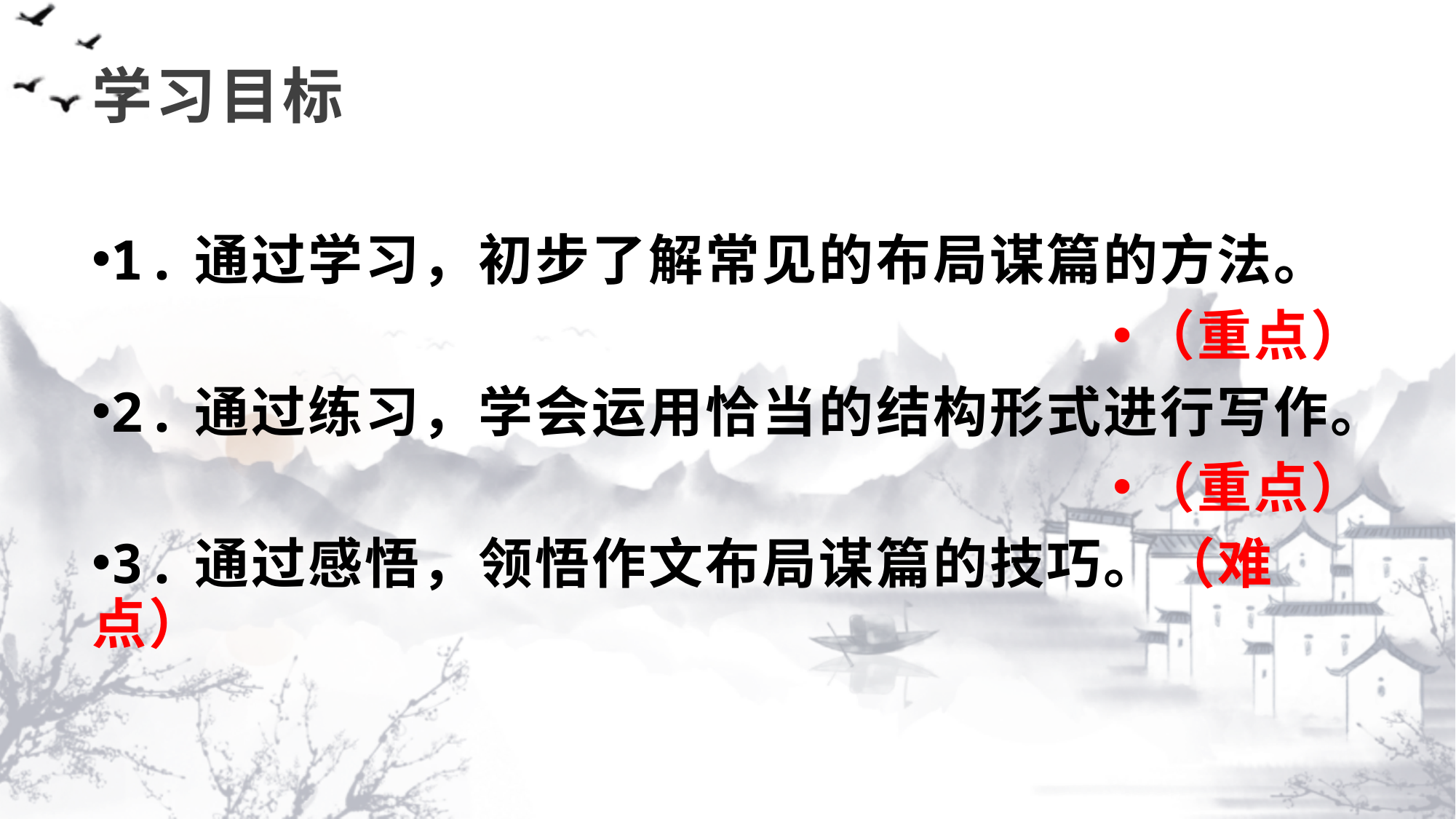

# 学习目标
1.通过学习，初步了解常见的布局谋篇的方法。
（重点）
2.通过练习，学会运用恰当的结构形式进行写作。
（重点）
3.通过感悟，领悟作文布局谋篇的技巧。（难点）